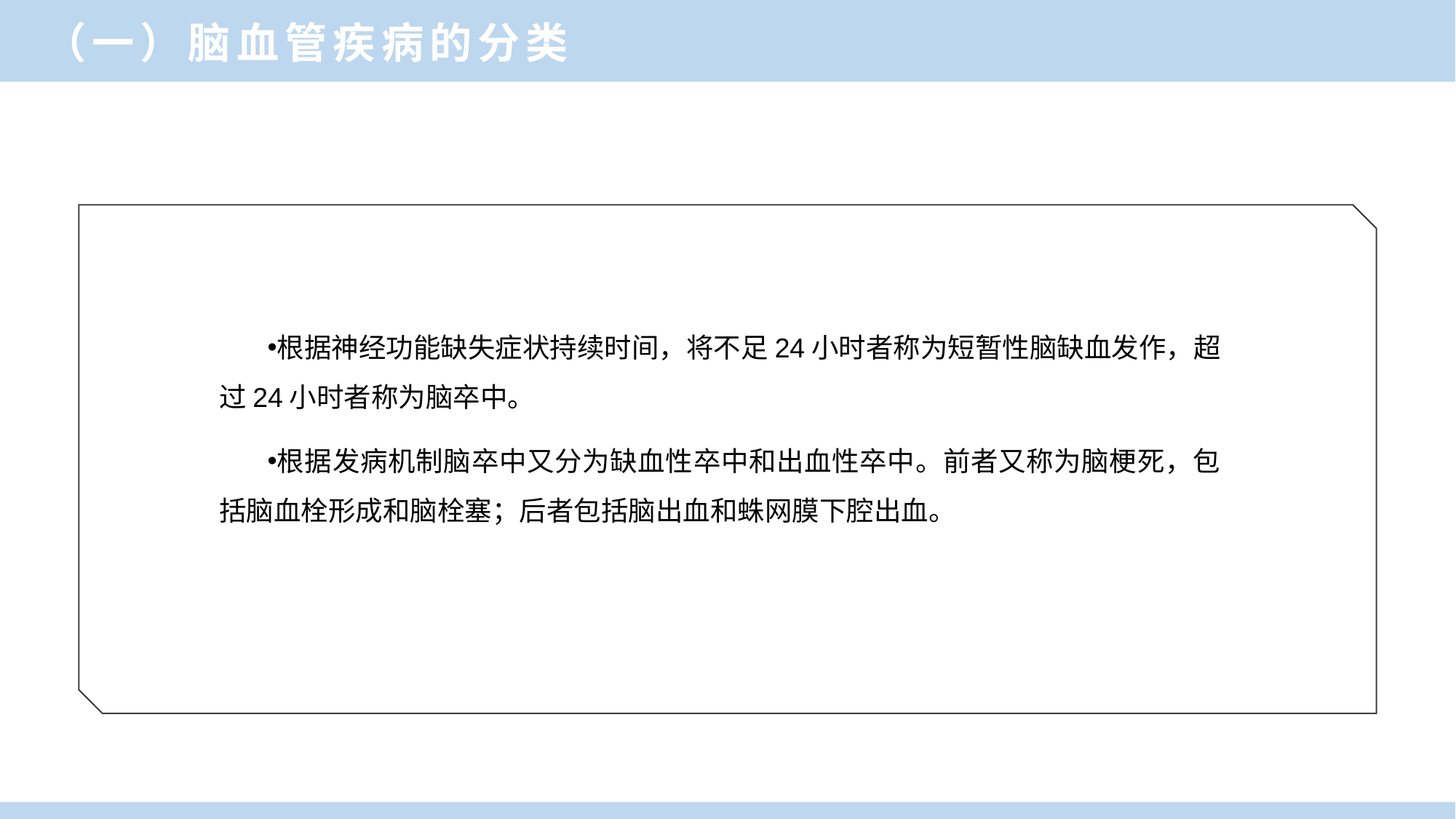

（一）脑血管疾病的分类

根据神经功能缺失症状持续时间，将不足24小时者称为短暂性脑缺血发作，超过24小时者称为脑卒中。
根据发病机制脑卒中又分为缺血性卒中和出血性卒中。前者又称为脑梗死，包括脑血栓形成和脑栓塞；后者包括脑出血和蛛网膜下腔出血。